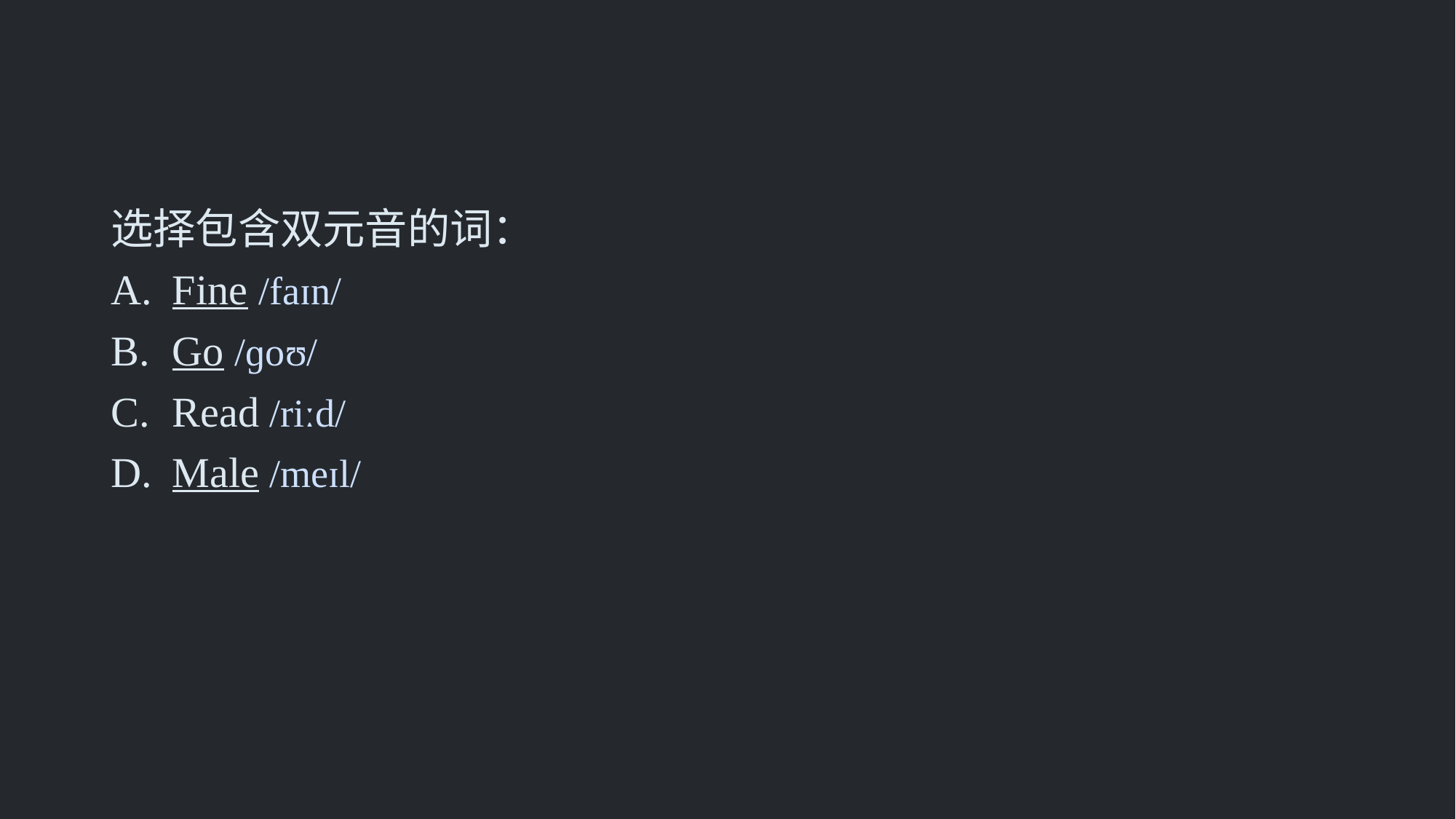

选择包含双元音的词：
Fine /faɪn/
Go /ɡoʊ/
Read /riːd/
Male /meɪl/